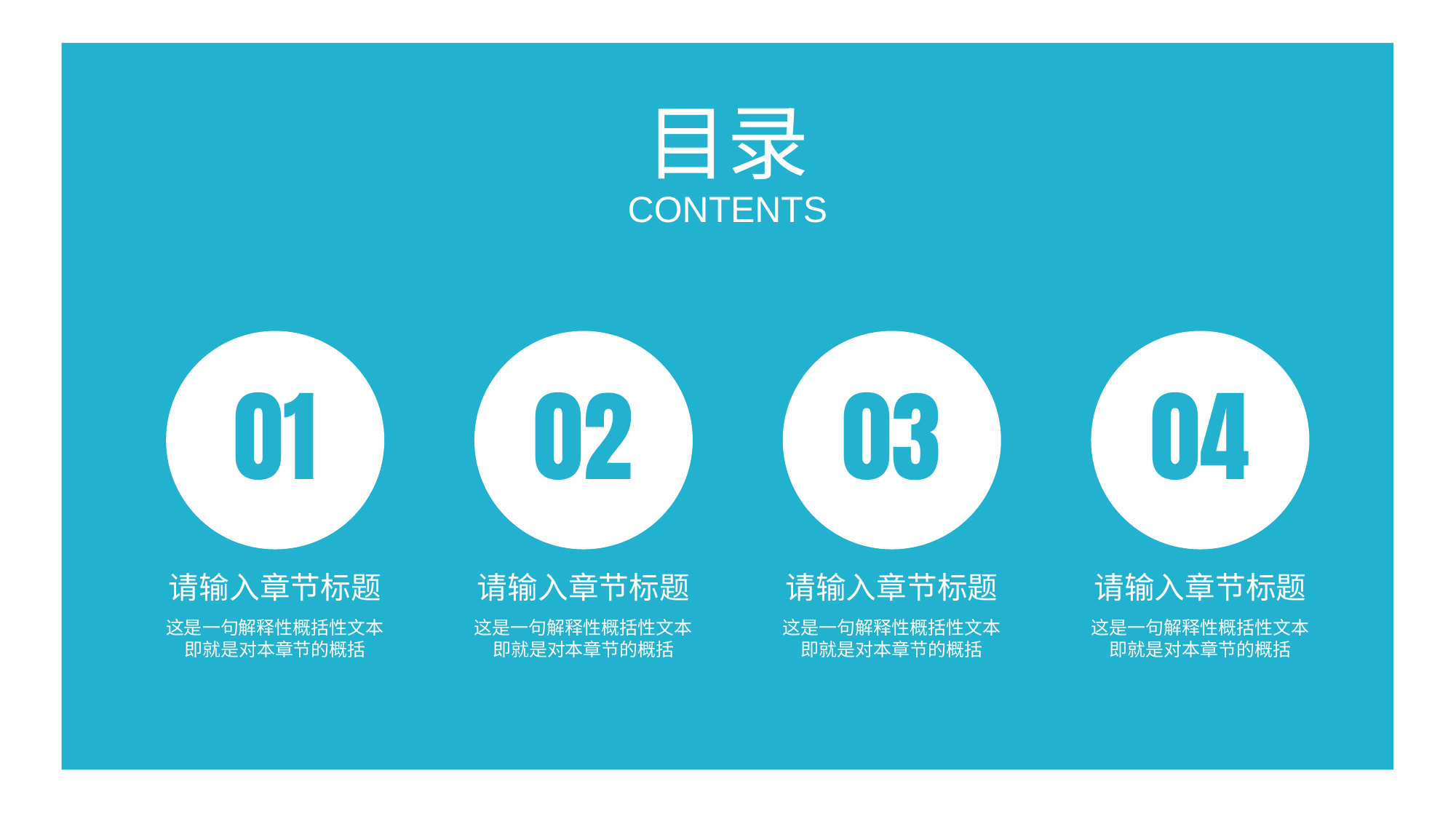

目录
CONTENTS

02

01
03
04
请输入章节标题
这是一句解释性概括性文本即就是对本章节的概括
请输入章节标题
这是一句解释性概括性文本即就是对本章节的概括
请输入章节标题
这是一句解释性概括性文本即就是对本章节的概括
请输入章节标题
这是一句解释性概括性文本即就是对本章节的概括